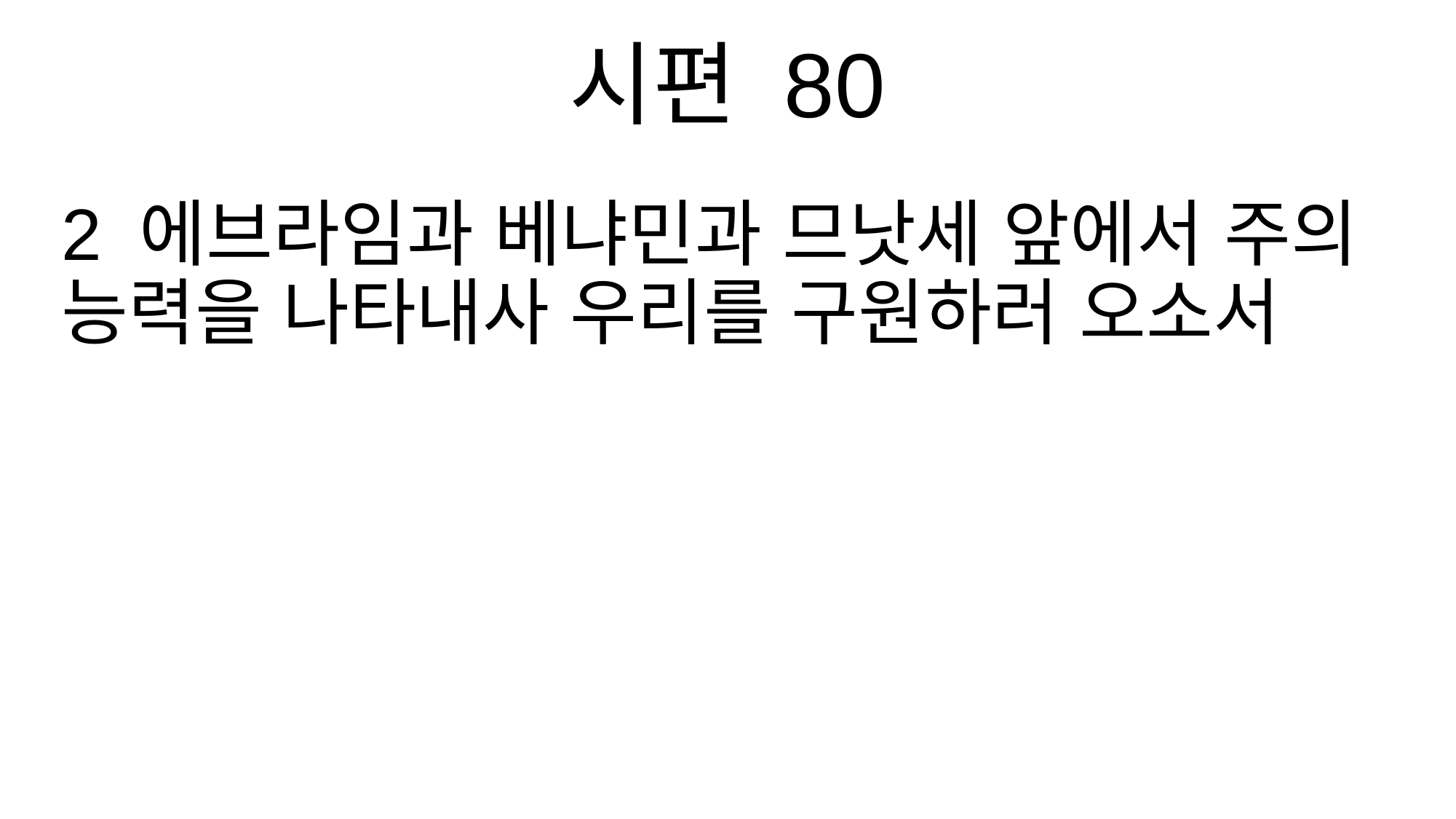

시편 80
2 에브라임과 베냐민과 므낫세 앞에서 주의 능력을 나타내사 우리를 구원하러 오소서